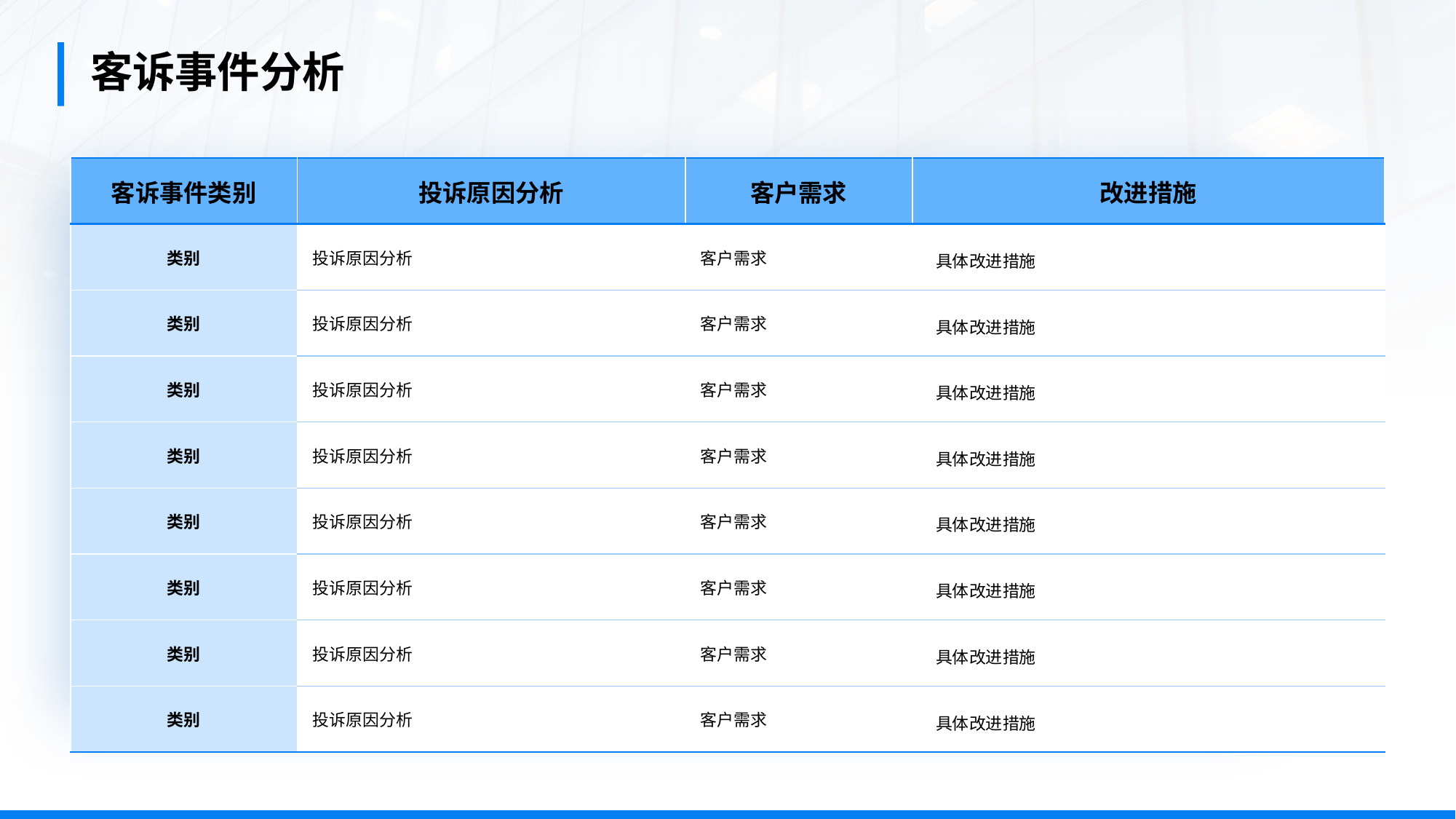

客诉事件分析
| 客诉事件类别 | 投诉原因分析 | 客户需求 | 改进措施 |
| --- | --- | --- | --- |
| 类别 | 投诉原因分析 | 客户需求 | 具体改进措施 |
| 类别 | 投诉原因分析 | 客户需求 | 具体改进措施 |
| 类别 | 投诉原因分析 | 客户需求 | 具体改进措施 |
| 类别 | 投诉原因分析 | 客户需求 | 具体改进措施 |
| 类别 | 投诉原因分析 | 客户需求 | 具体改进措施 |
| 类别 | 投诉原因分析 | 客户需求 | 具体改进措施 |
| 类别 | 投诉原因分析 | 客户需求 | 具体改进措施 |
| 类别 | 投诉原因分析 | 客户需求 | 具体改进措施 |